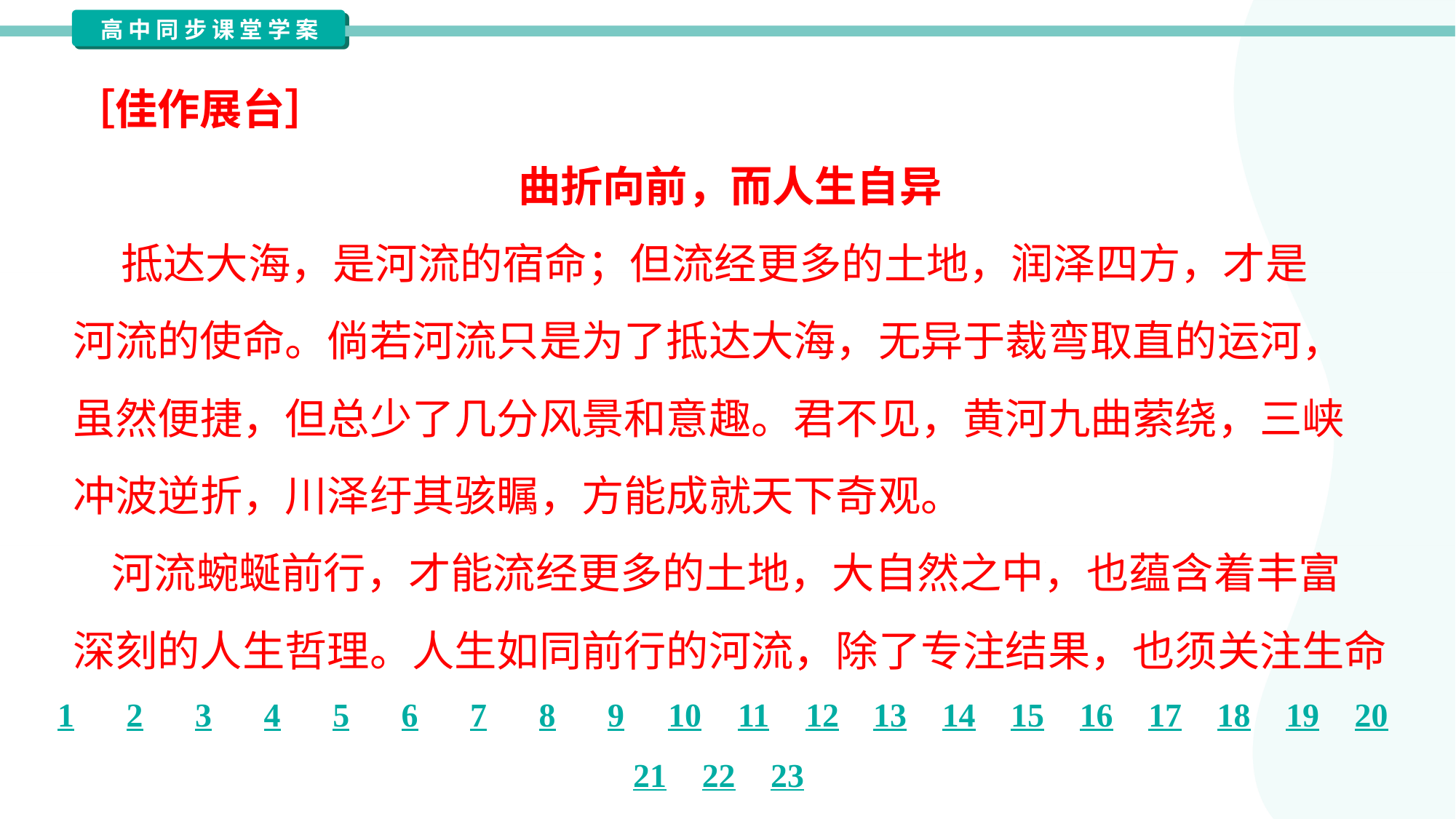

［佳作展台］
曲折向前，而人生自异
    抵达大海，是河流的宿命；但流经更多的土地，润泽四方，才是
河流的使命。倘若河流只是为了抵达大海，无异于裁弯取直的运河，
虽然便捷，但总少了几分风景和意趣。君不见，黄河九曲萦绕，三峡
冲波逆折，川泽纡其骇瞩，方能成就天下奇观。
   河流蜿蜒前行，才能流经更多的土地，大自然之中，也蕴含着丰富
深刻的人生哲理。人生如同前行的河流，除了专注结果，也须关注生命